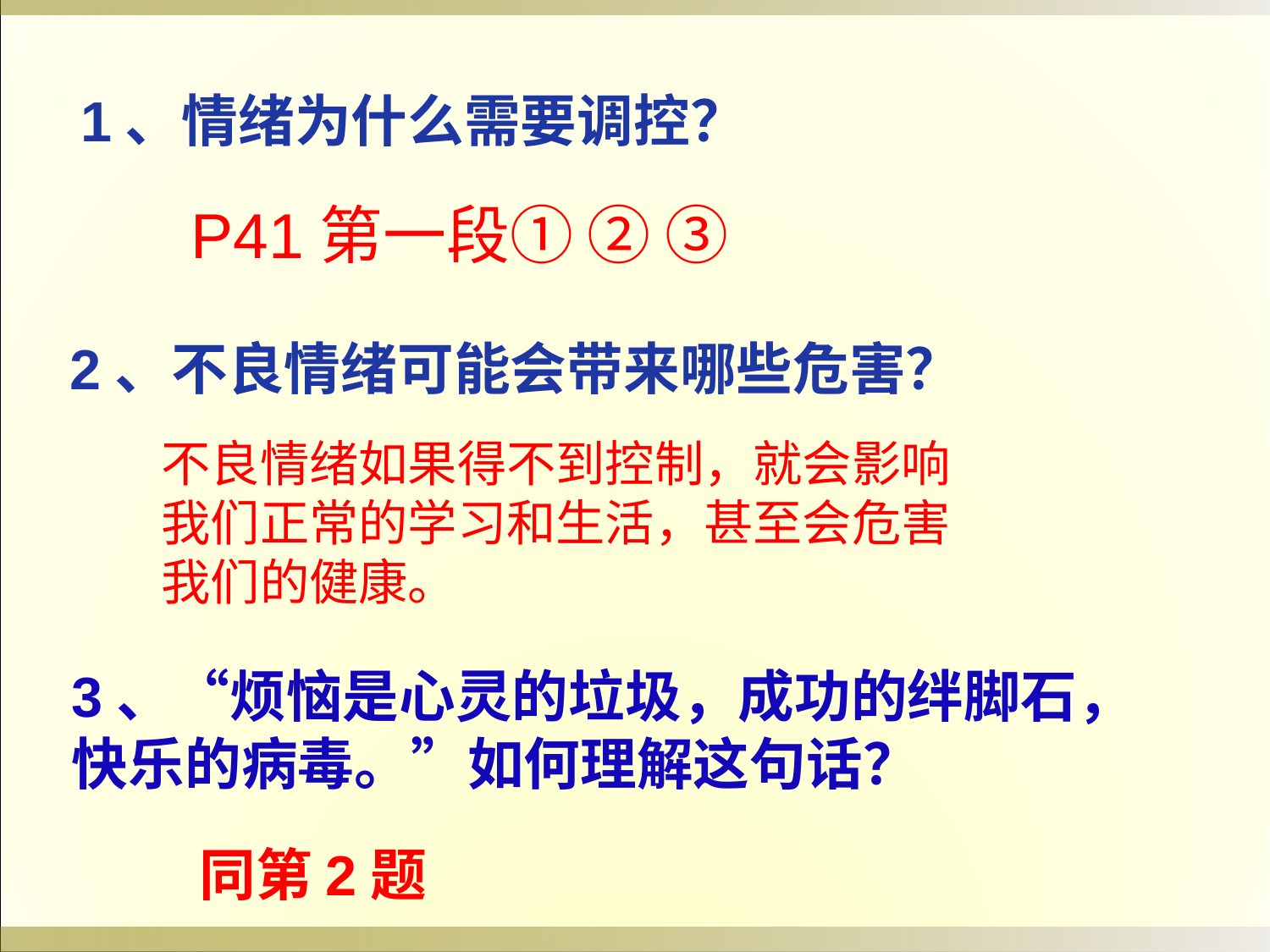

1、情绪为什么需要调控？
P41第一段① ② ③
2、不良情绪可能会带来哪些危害？
不良情绪如果得不到控制，就会影响我们正常的学习和生活，甚至会危害我们的健康。
3、“烦恼是心灵的垃圾，成功的绊脚石，快乐的病毒。”如何理解这句话？
同第2题